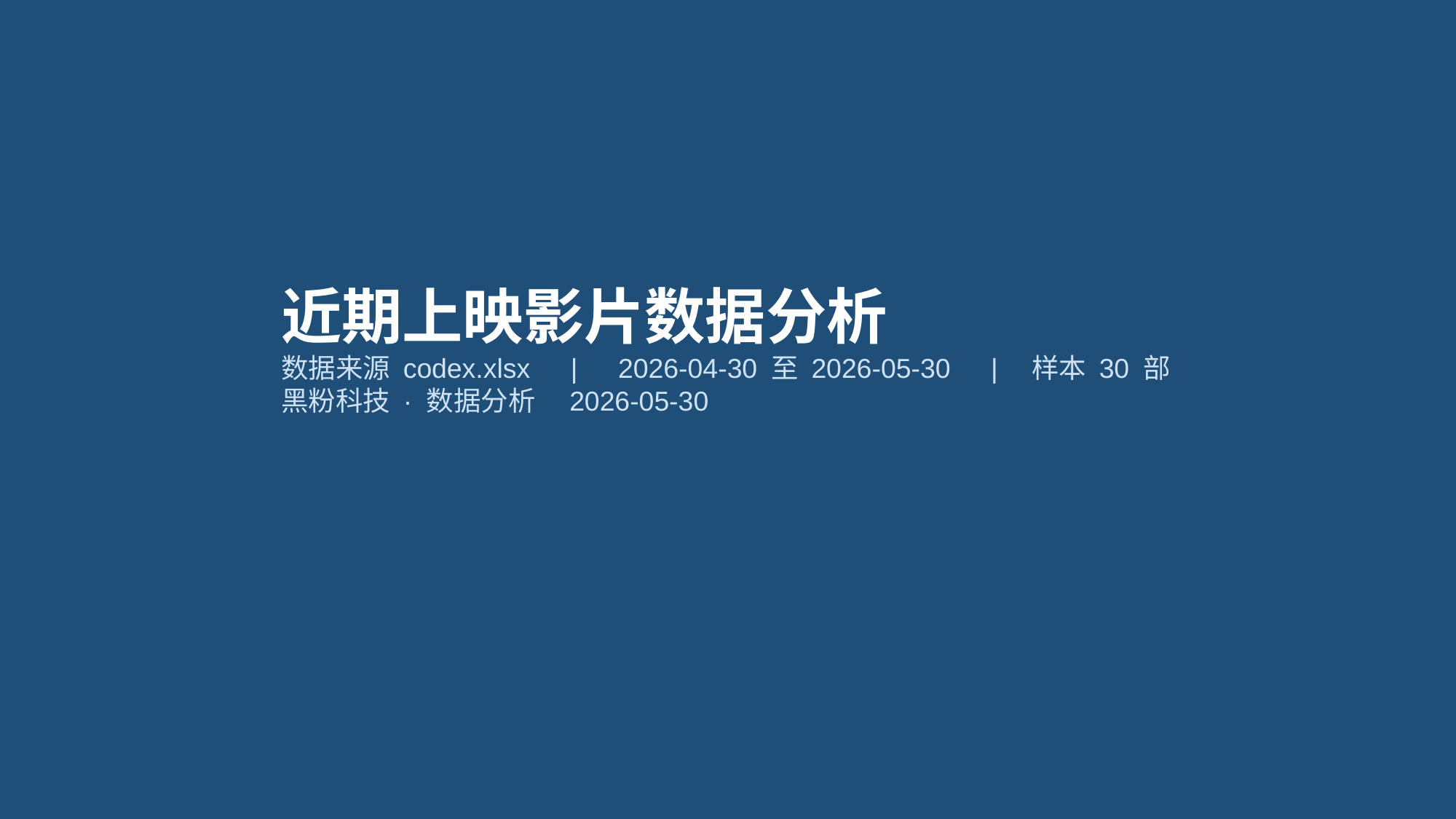

近期上映影片数据分析
数据来源 codex.xlsx　|　2026-04-30 至 2026-05-30　|　样本 30 部
黑粉科技 · 数据分析　2026-05-30